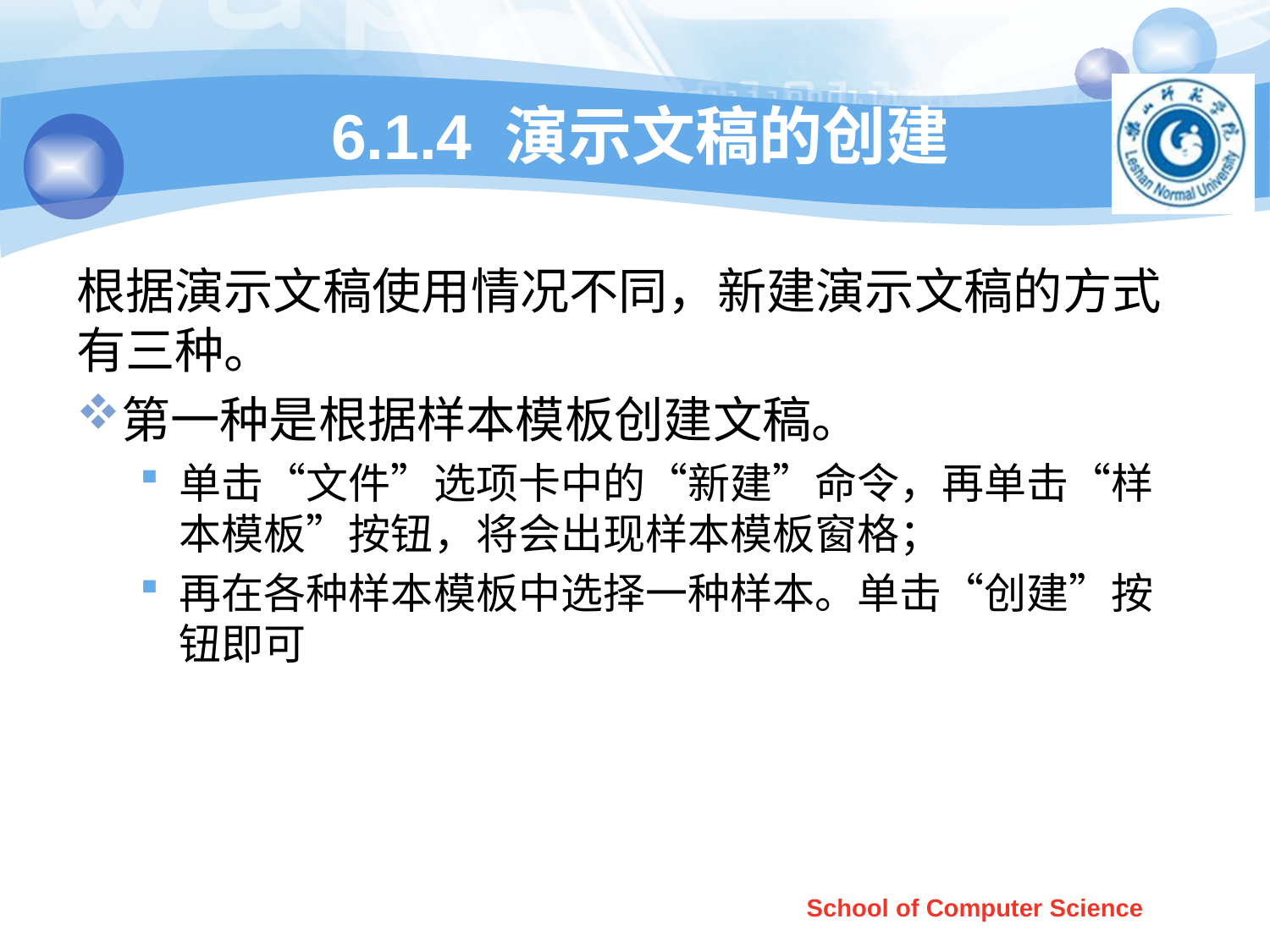

# 6.1.4 演示文稿的创建
根据演示文稿使用情况不同，新建演示文稿的方式有三种。
第一种是根据样本模板创建文稿。
单击“文件”选项卡中的“新建”命令，再单击“样本模板”按钮，将会出现样本模板窗格；
再在各种样本模板中选择一种样本。单击“创建”按钮即可

School of Computer Science